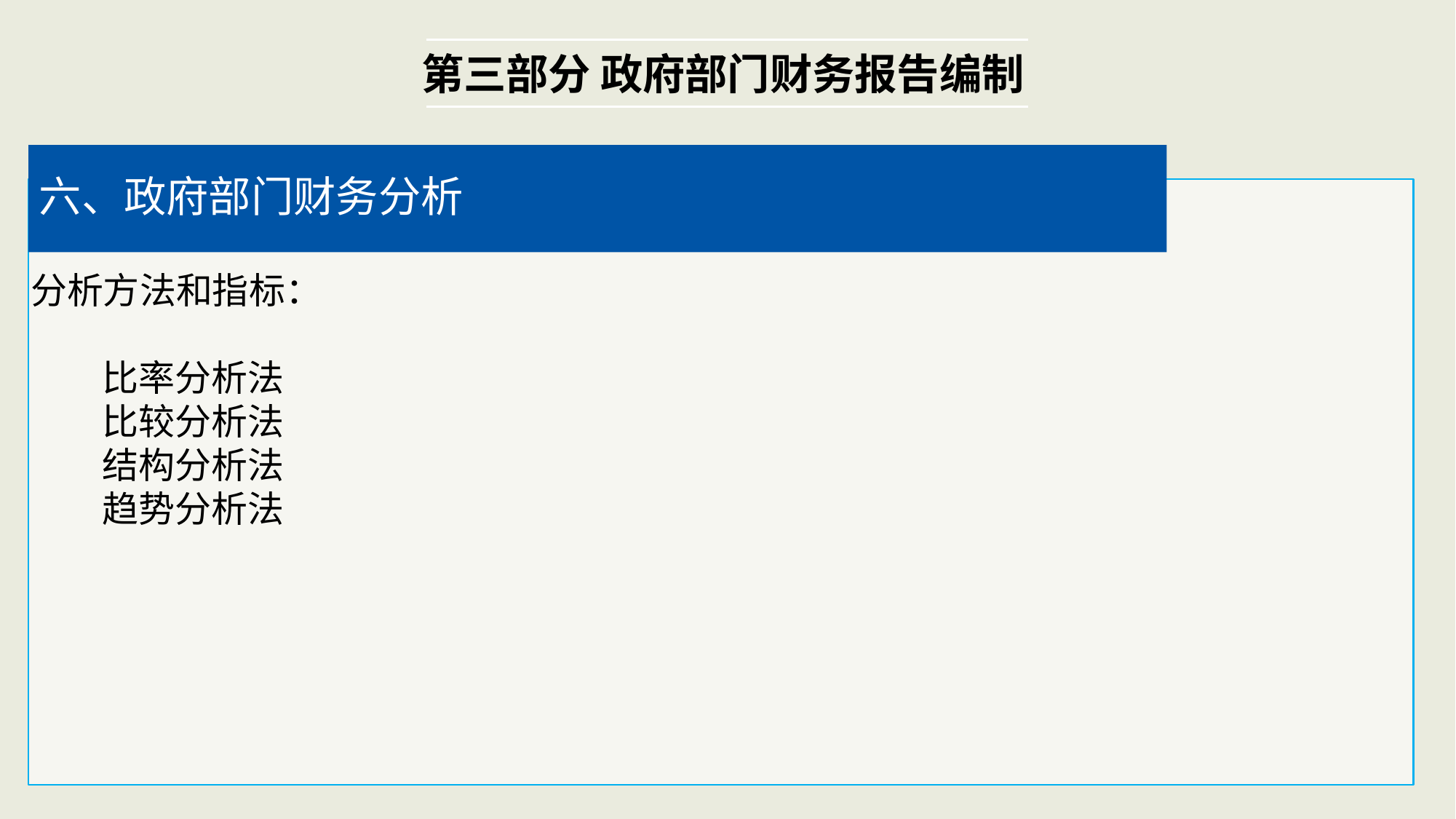

第三部分 政府部门财务报告编制

六、政府部门财务分析

分析方法和指标：

 比率分析法
 比较分析法
 结构分析法
 趋势分析法
114